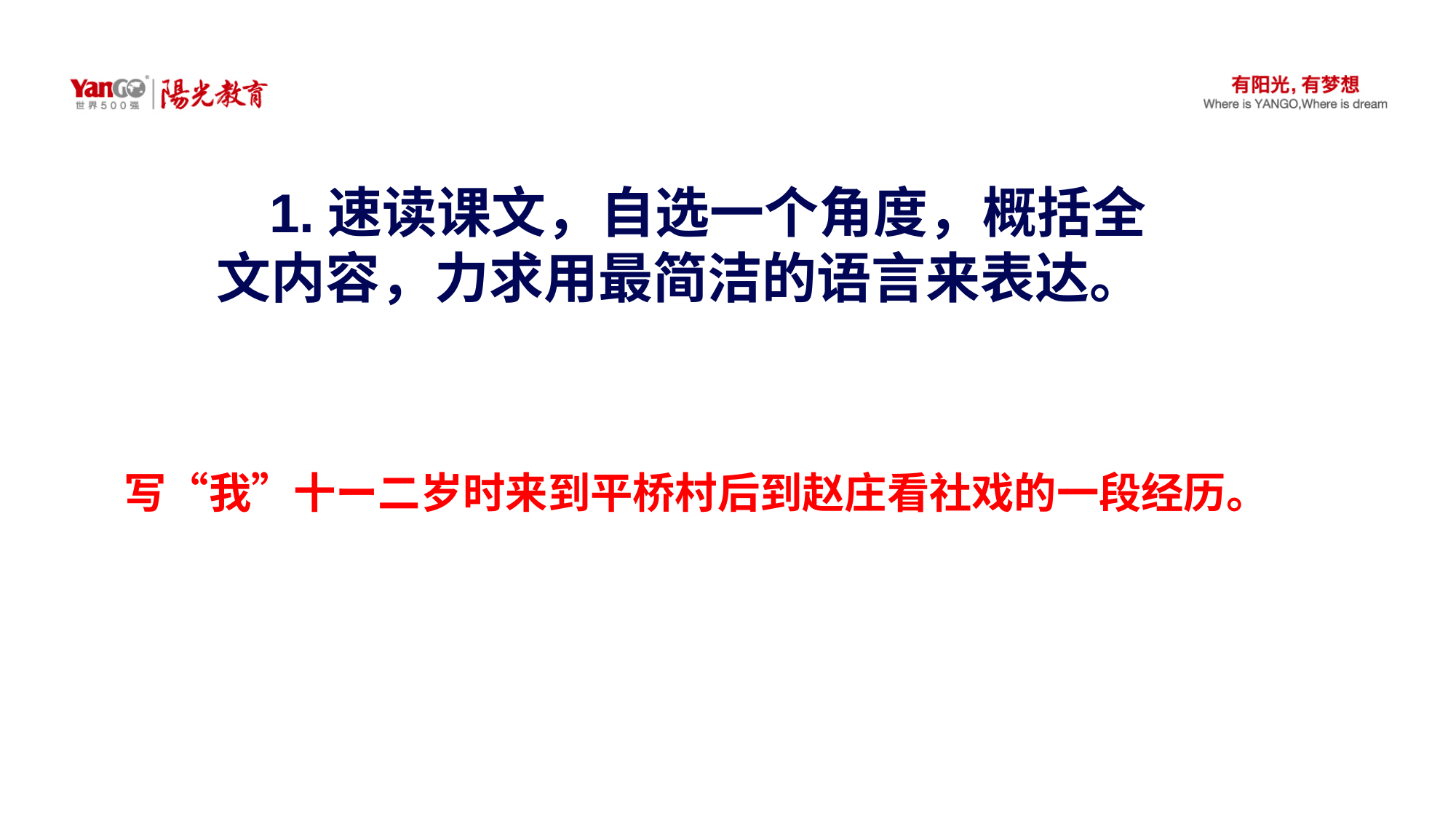

1.速读课文，自选一个角度，概括全文内容，力求用最简洁的语言来表达。
写“我”十ー二岁时来到平桥村后到赵庄看社戏的一段经历。